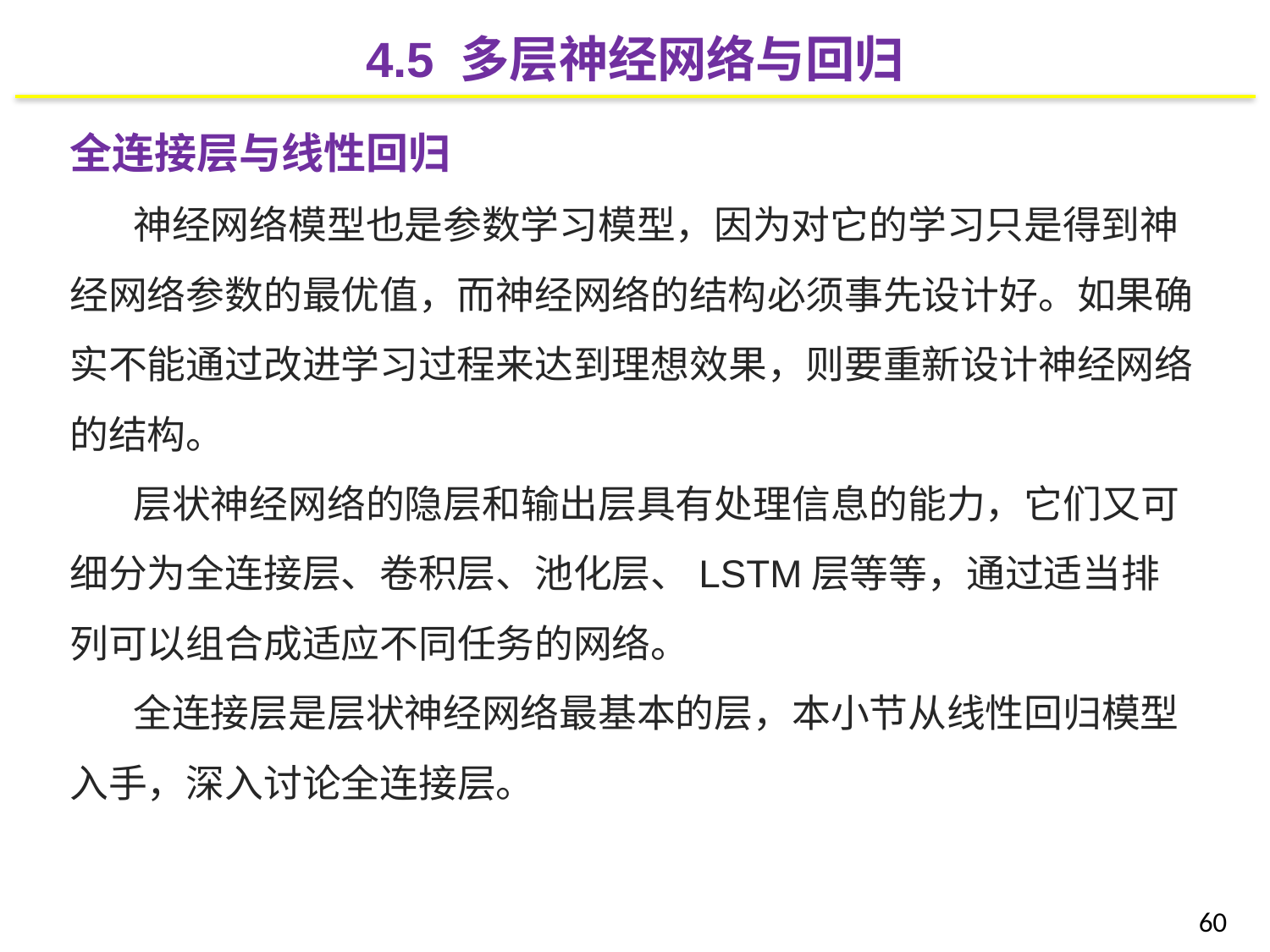

4.5 多层神经网络与回归
全连接层与线性回归
神经网络模型也是参数学习模型，因为对它的学习只是得到神经网络参数的最优值，而神经网络的结构必须事先设计好。如果确实不能通过改进学习过程来达到理想效果，则要重新设计神经网络的结构。
层状神经网络的隐层和输出层具有处理信息的能力，它们又可细分为全连接层、卷积层、池化层、LSTM层等等，通过适当排列可以组合成适应不同任务的网络。
全连接层是层状神经网络最基本的层，本小节从线性回归模型入手，深入讨论全连接层。
60